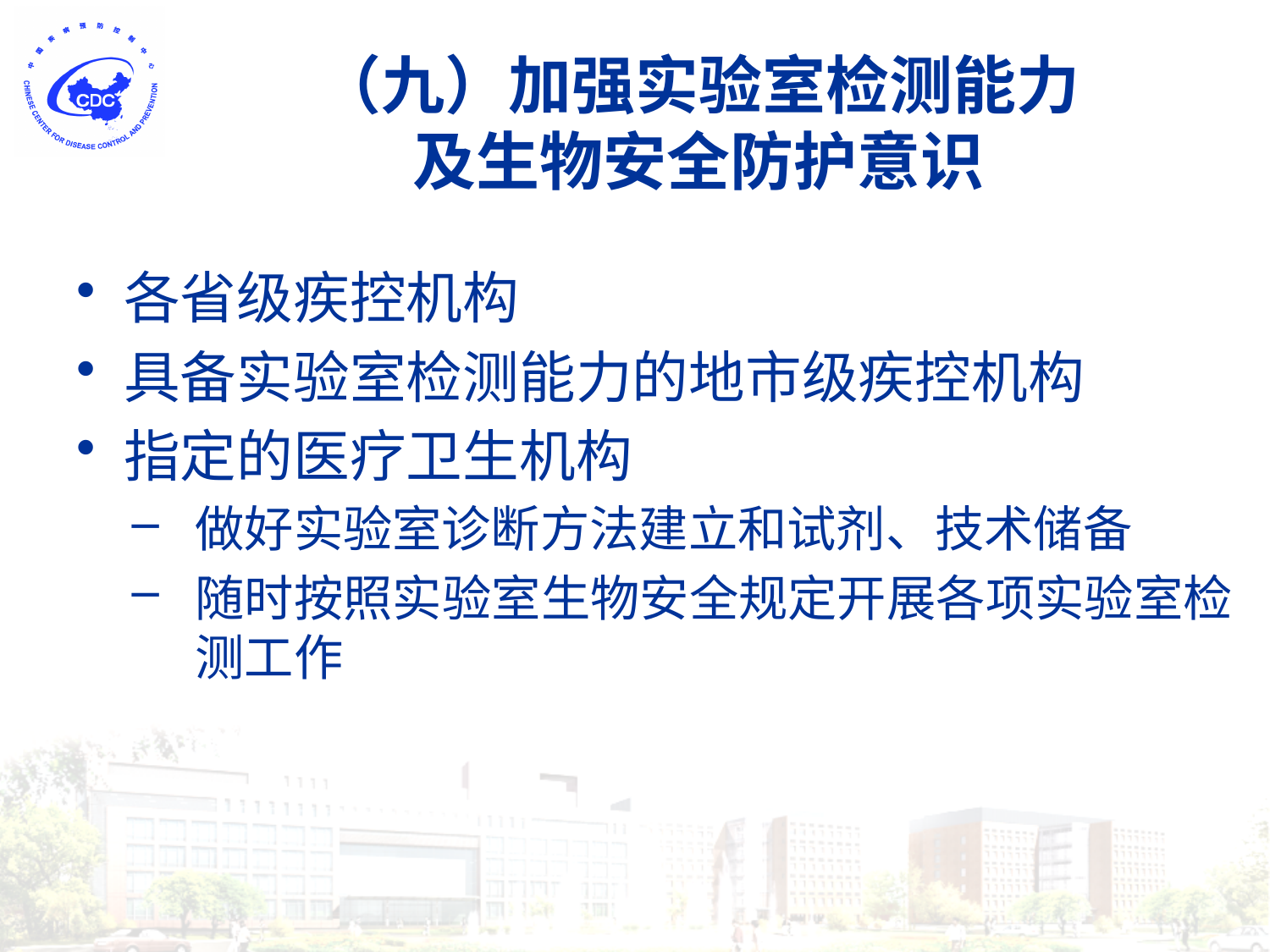

# （九）加强实验室检测能力 及生物安全防护意识
各省级疾控机构
具备实验室检测能力的地市级疾控机构
指定的医疗卫生机构
做好实验室诊断方法建立和试剂、技术储备
随时按照实验室生物安全规定开展各项实验室检测工作